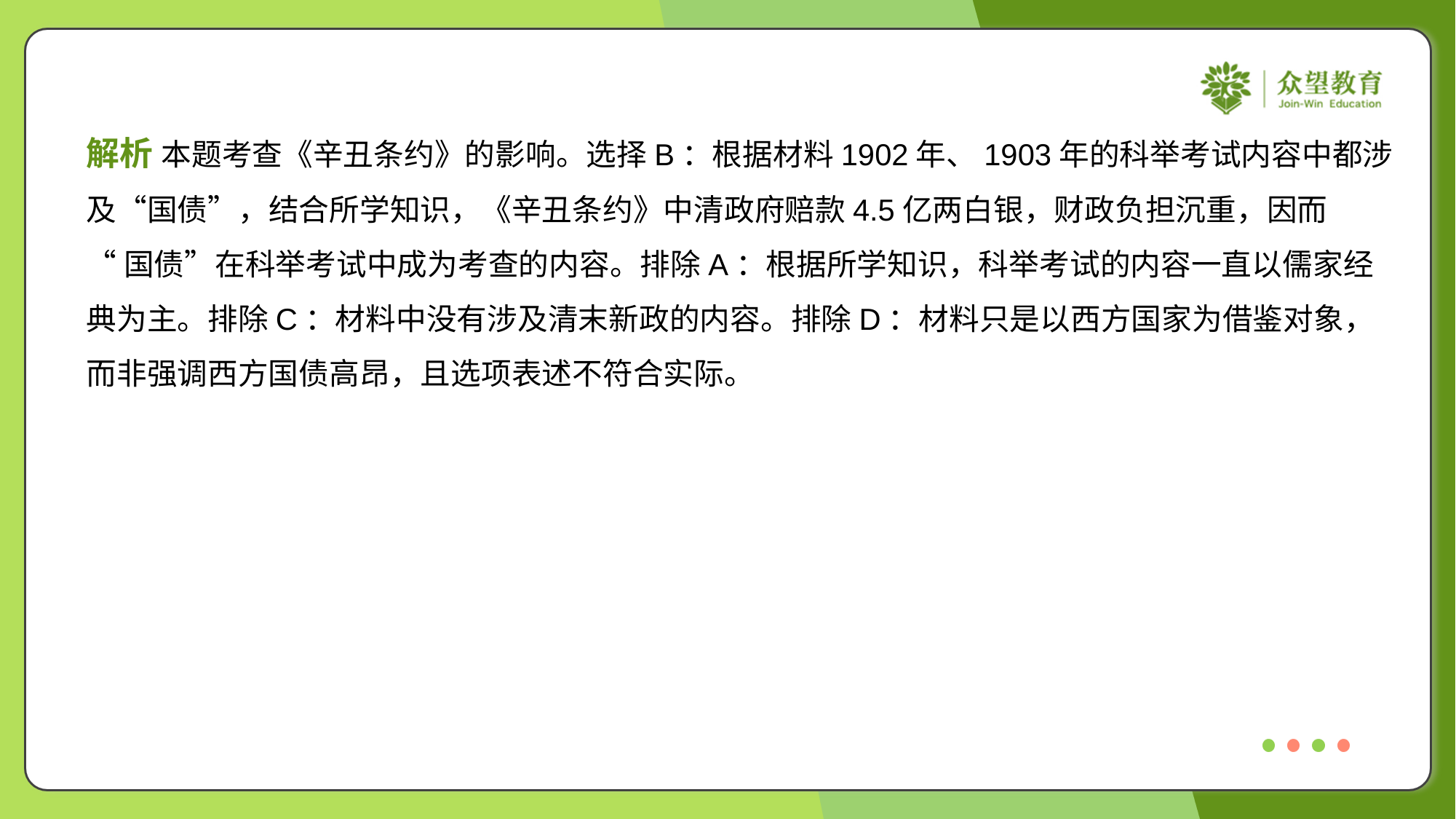

解析 本题考查《辛丑条约》的影响。选择B：根据材料1902年、1903年的科举考试内容中都涉
及“国债”，结合所学知识，《辛丑条约》中清政府赔款4.5亿两白银，财政负担沉重，因而
“国债”在科举考试中成为考查的内容。排除A：根据所学知识，科举考试的内容一直以儒家经
典为主。排除C：材料中没有涉及清末新政的内容。排除D：材料只是以西方国家为借鉴对象，
而非强调西方国债高昂，且选项表述不符合实际。